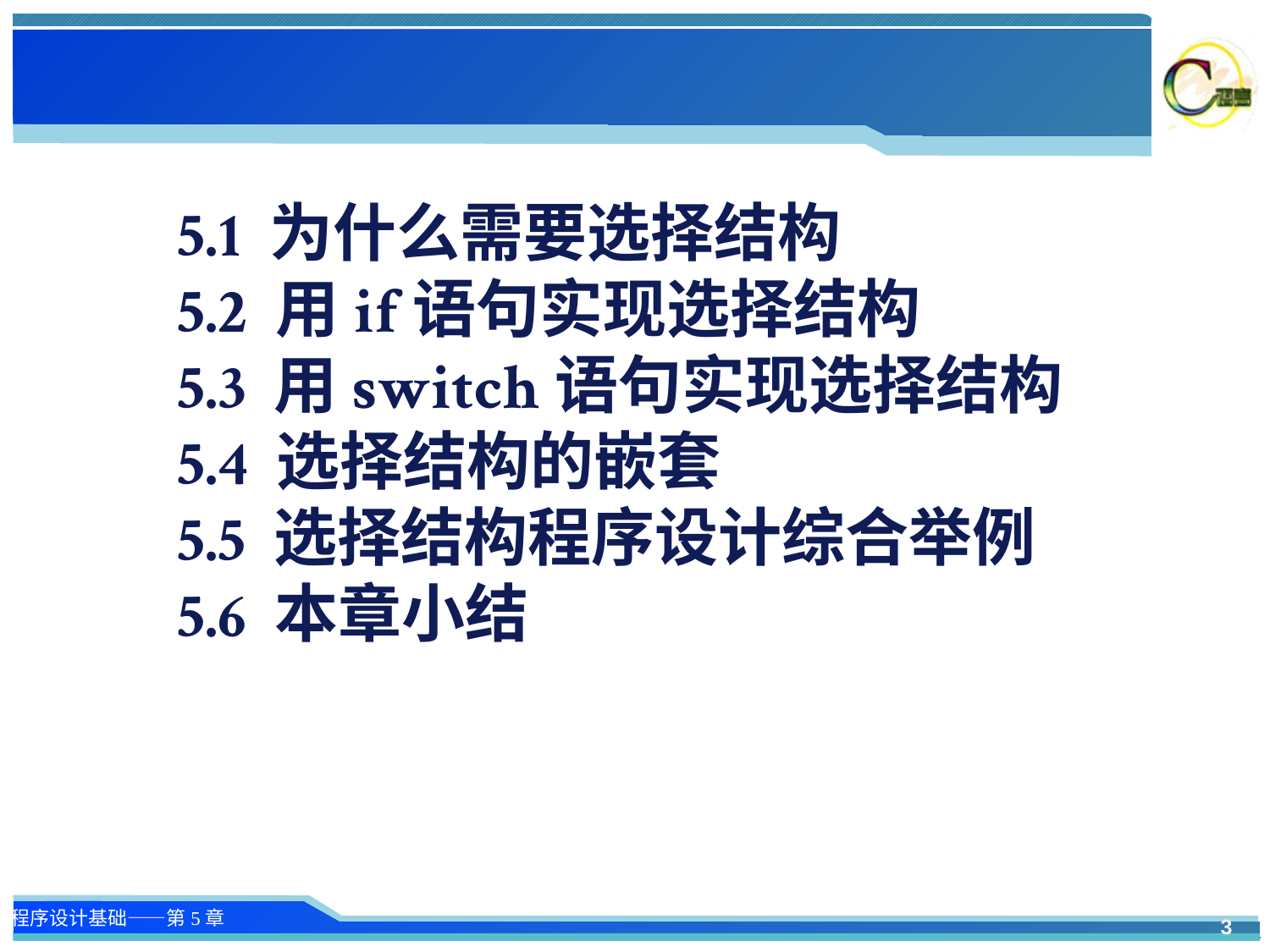

5.1 为什么需要选择结构
5.2 用if语句实现选择结构
5.3 用switch语句实现选择结构
5.4 选择结构的嵌套
5.5 选择结构程序设计综合举例
5.6 本章小结
3